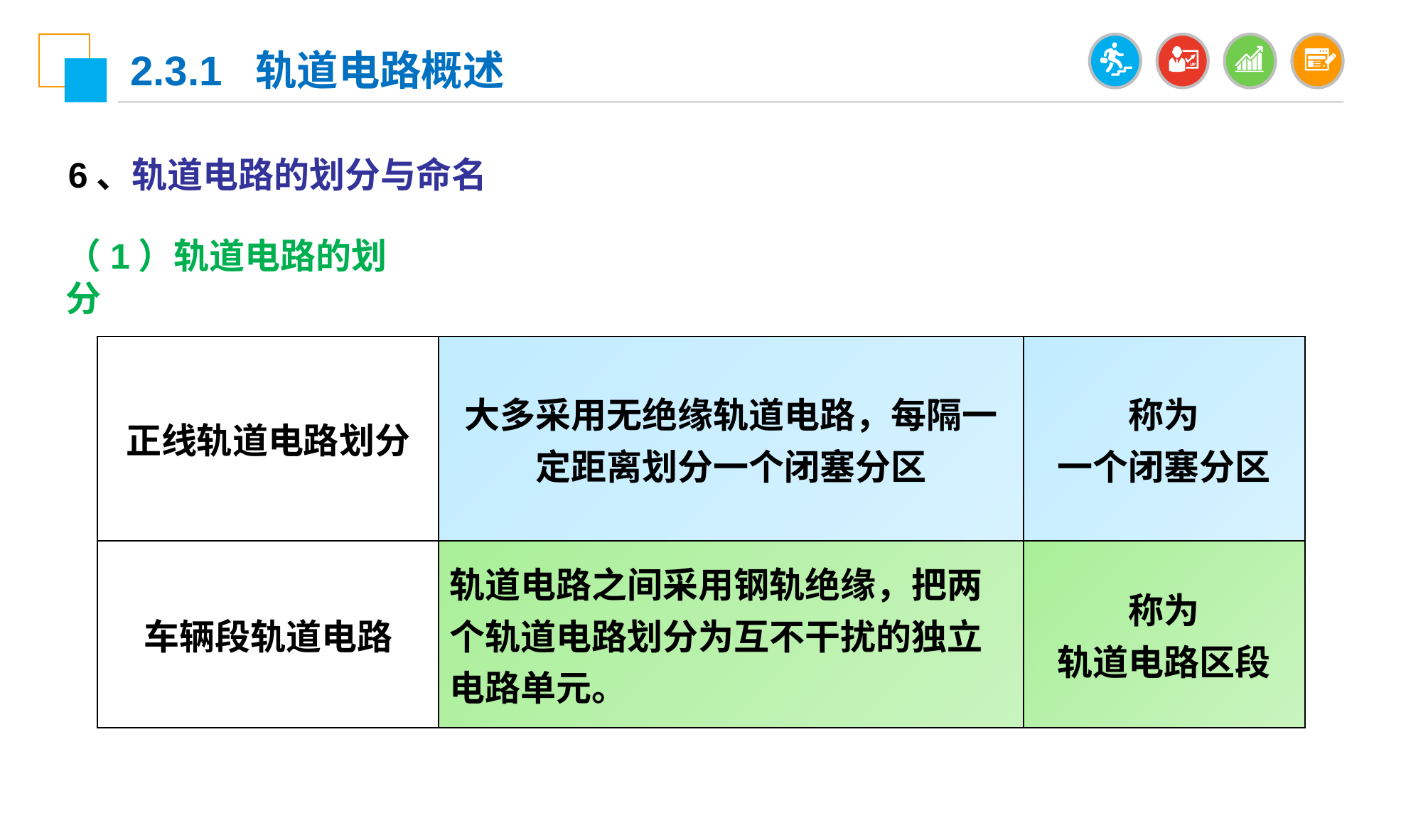

2.3.1  轨道电路概述
6、轨道电路的划分与命名
（1）轨道电路的划分
| 正线轨道电路划分 | 大多采用无绝缘轨道电路，每隔一定距离划分一个闭塞分区 | 称为 一个闭塞分区 |
| --- | --- | --- |
| 车辆段轨道电路 | 轨道电路之间采用钢轨绝缘，把两个轨道电路划分为互不干扰的独立电路单元。 | 称为 轨道电路区段 |